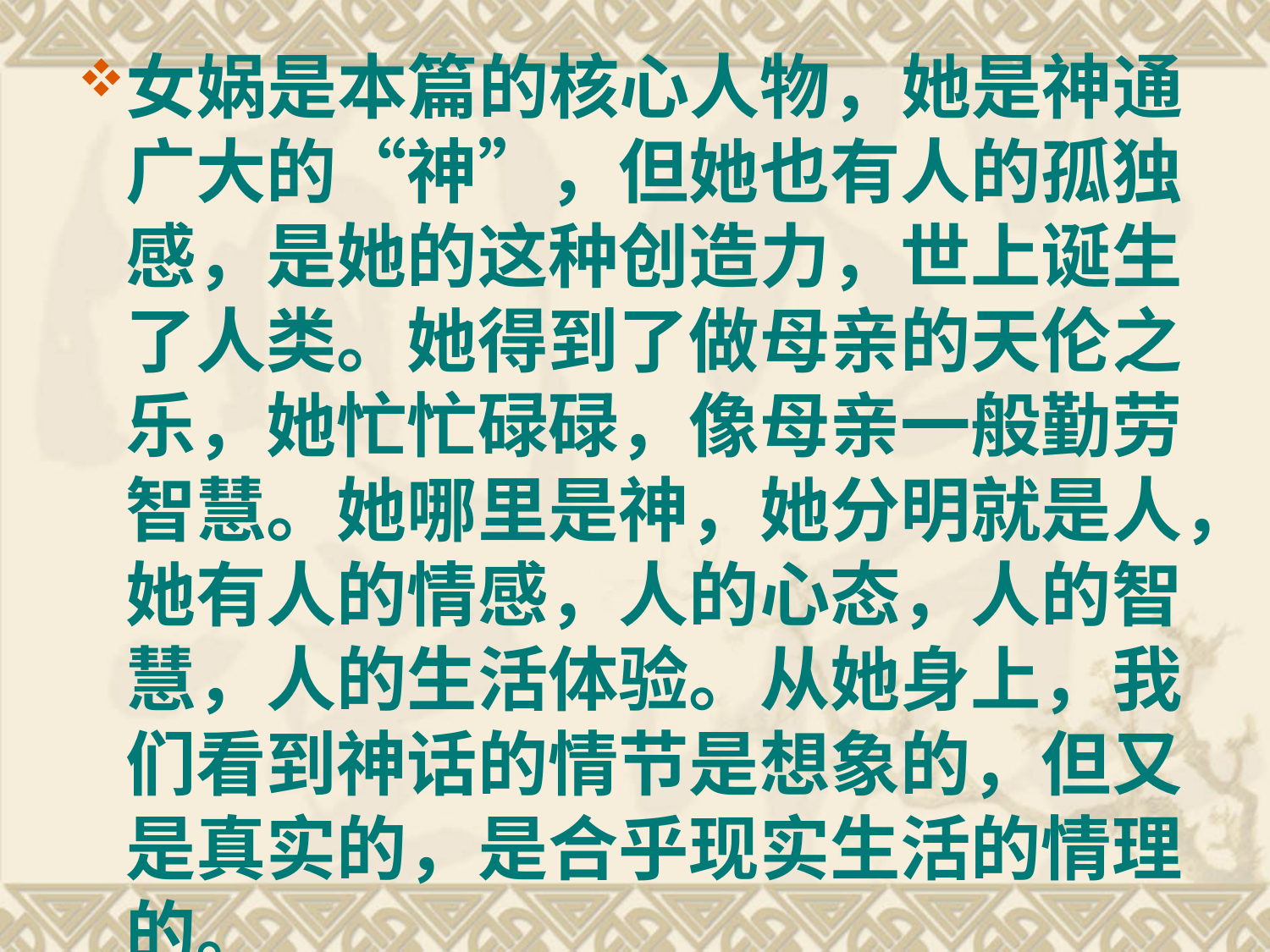

女娲是本篇的核心人物，她是神通广大的“神”，但她也有人的孤独感，是她的这种创造力，世上诞生了人类。她得到了做母亲的天伦之乐，她忙忙碌碌，像母亲一般勤劳智慧。她哪里是神，她分明就是人，她有人的情感，人的心态，人的智慧，人的生活体验。从她身上，我们看到神话的情节是想象的，但又是真实的，是合乎现实生活的情理的。
#